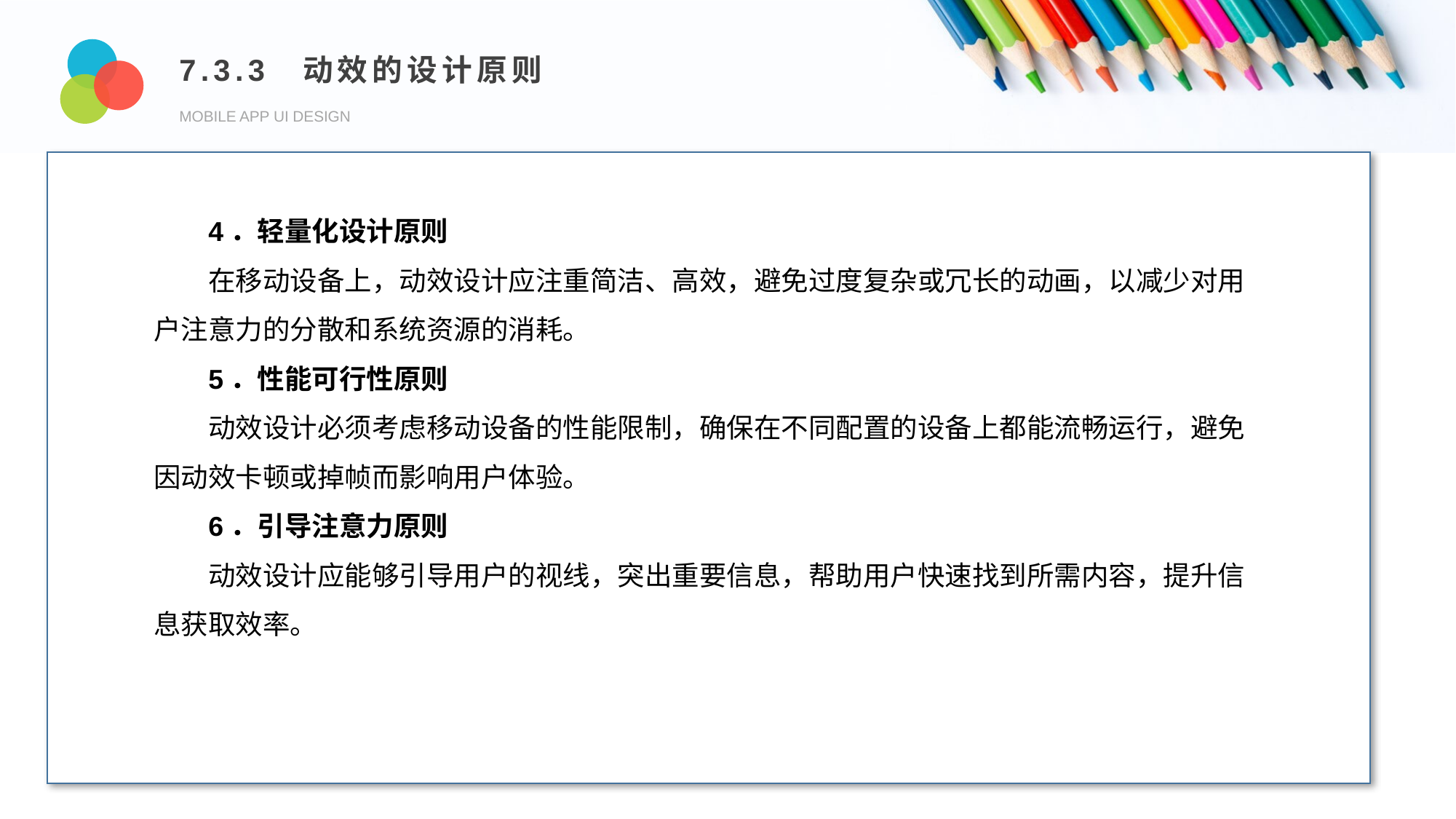

7.3.3  动效的设计原则
MOBILE APP UI DESIGN
Design and Production
4．轻量化设计原则
在移动设备上，动效设计应注重简洁、高效，避免过度复杂或冗长的动画，以减少对用户注意力的分散和系统资源的消耗。
5．性能可行性原则
动效设计必须考虑移动设备的性能限制，确保在不同配置的设备上都能流畅运行，避免因动效卡顿或掉帧而影响用户体验。
6．引导注意力原则
动效设计应能够引导用户的视线，突出重要信息，帮助用户快速找到所需内容，提升信息获取效率。